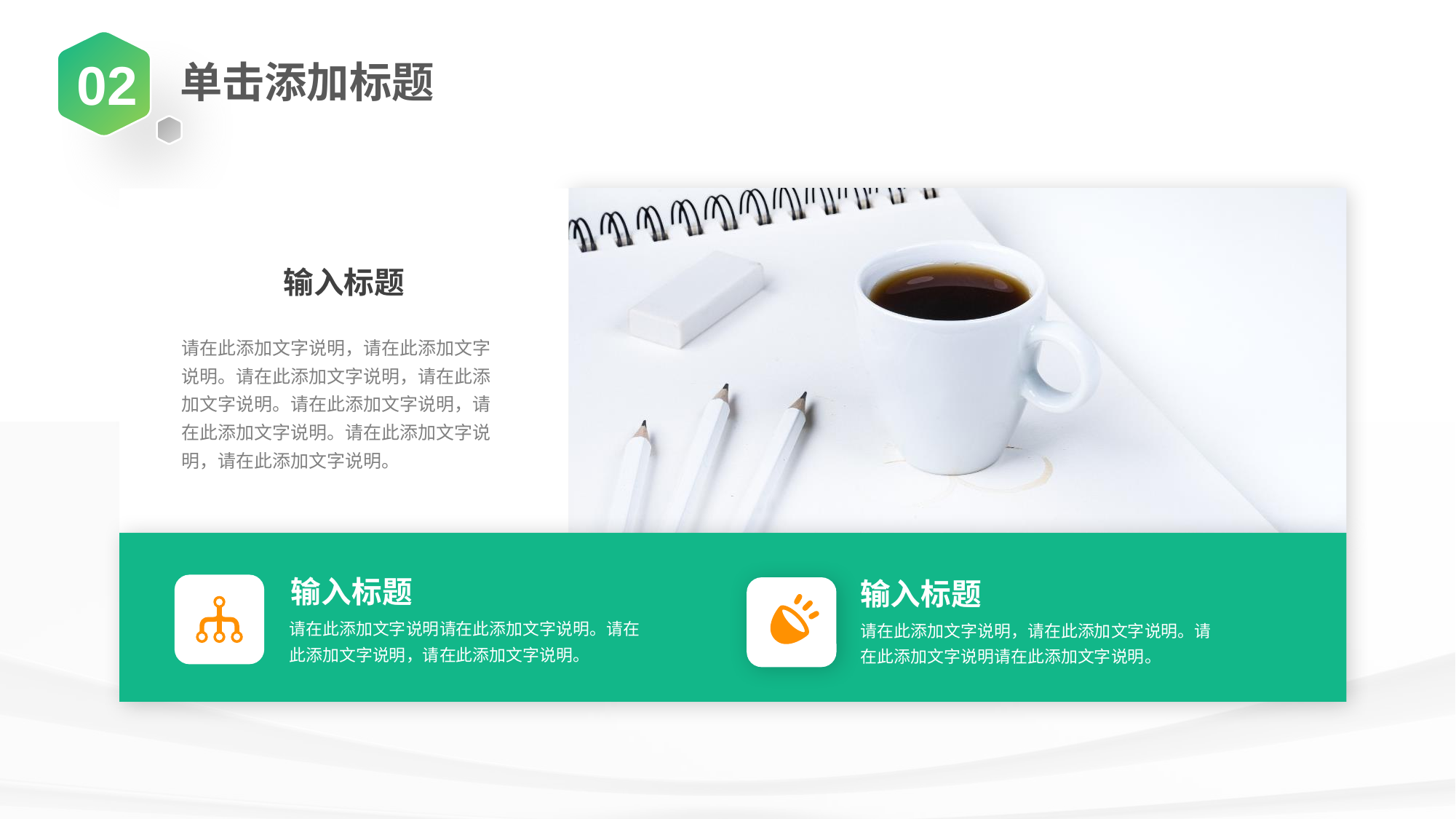

02
单击添加标题

输入标题
请在此添加文字说明，请在此添加文字说明。请在此添加文字说明，请在此添加文字说明。请在此添加文字说明，请在此添加文字说明。请在此添加文字说明，请在此添加文字说明。

请在此添加文字说明请在此添加文字说明。请在此添加文字说明，请在此添加文字说明。
请在此添加文字说明，请在此添加文字说明。请在此添加文字说明请在此添加文字说明。
输入标题

输入标题